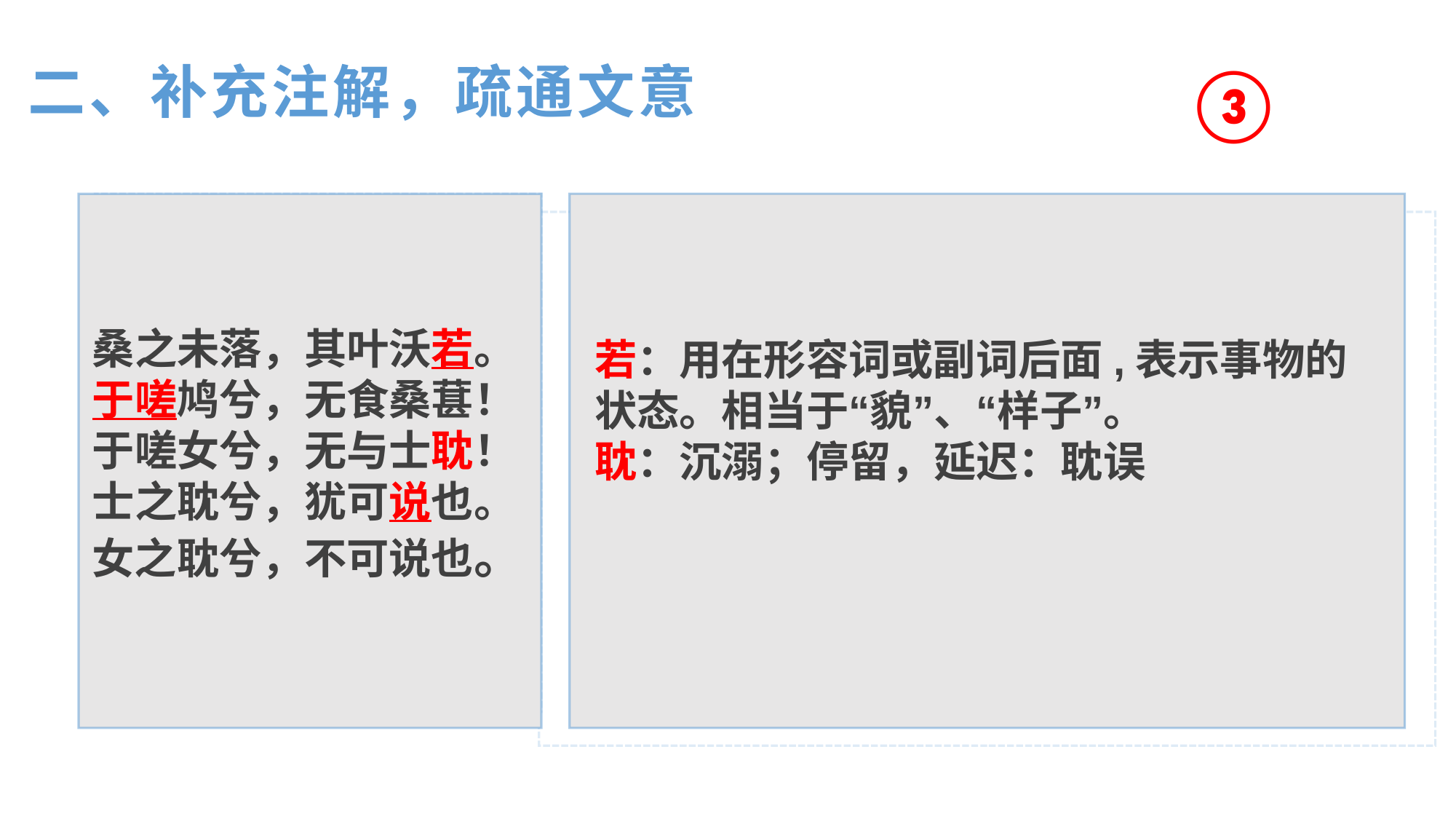

③
二、补充注解，疏通文意

桑之未落，其叶沃若。
于嗟鸠兮，无食桑葚！
于嗟女兮，无与士耽！
士之耽兮，犹可说也。
女之耽兮，不可说也。
若：用在形容词或副词后面,表示事物的
状态。相当于“貌”、“样子”。
耽：沉溺；停留，延迟：耽误